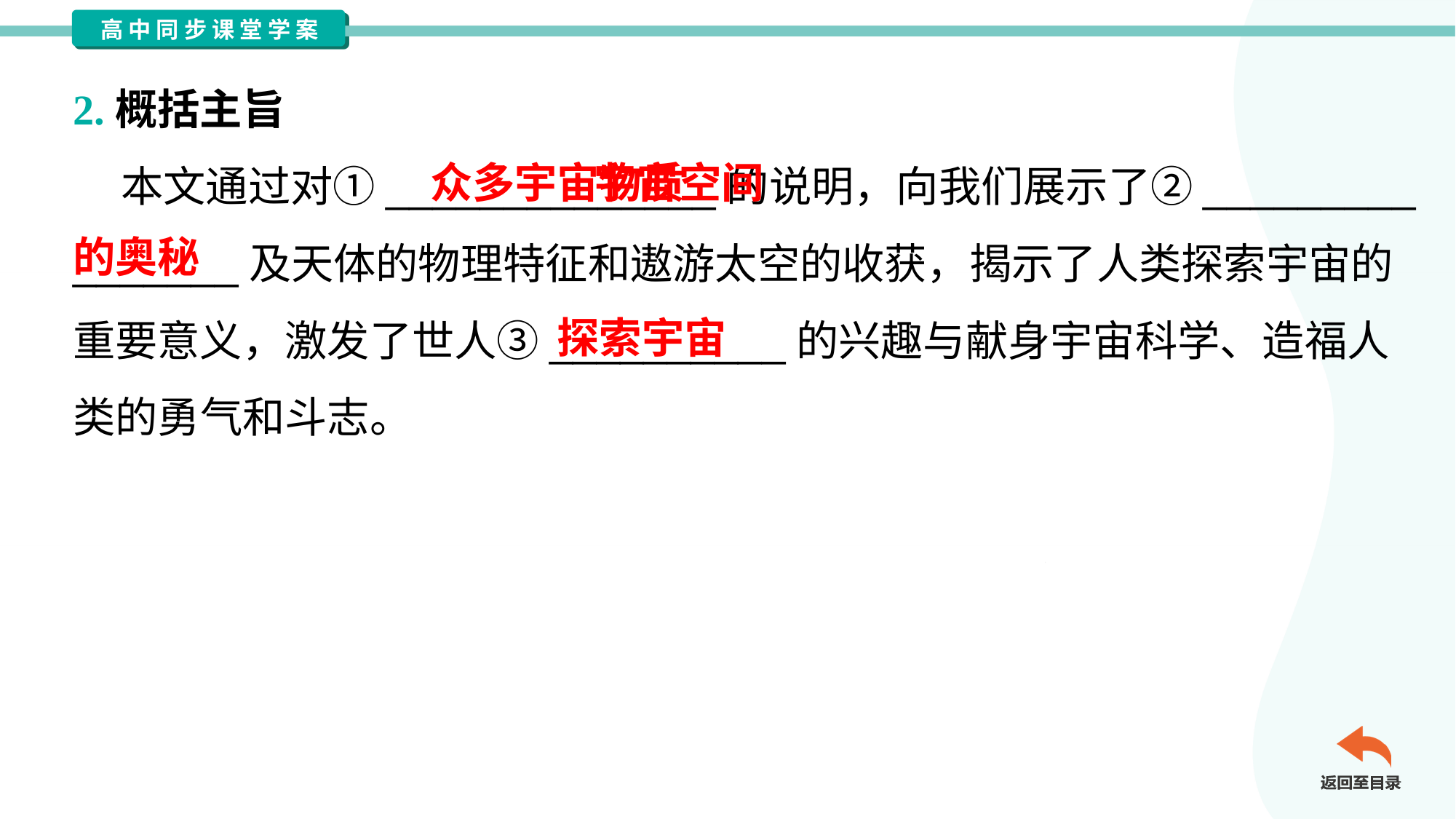

2.概括主旨
    本文通过对①______________的说明，向我们展示了②_________
_______及天体的物理特征和遨游太空的收获，揭示了人类探索宇宙的
重要意义，激发了世人③__________的兴趣与献身宇宙科学、造福人
类的勇气和斗志。
                                                     宇宙空间
的奥秘
众多宇宙物质
探索宇宙